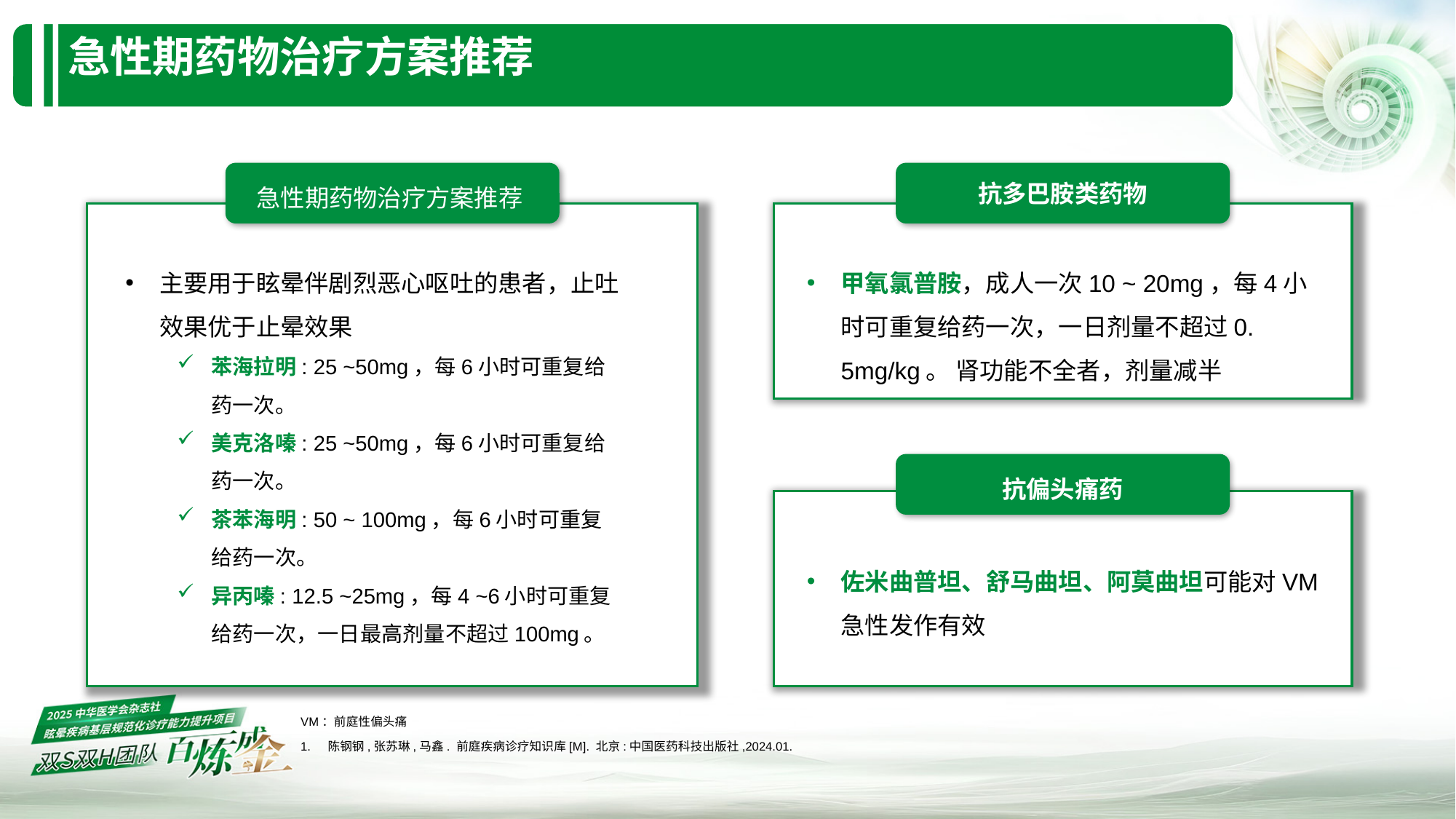

# 急性期药物治疗方案推荐

急性期药物治疗方案推荐
抗多巴胺类药物

主要用于眩晕伴剧烈恶心呕吐的患者，止吐效果优于止晕效果
苯海拉明: 25 ~50mg，每6小时可重复给药一次。
美克洛嗪: 25 ~50mg，每6小时可重复给药一次。
茶苯海明: 50 ~ 100mg，每6小时可重复给药一次。
异丙嗪: 12.5 ~25mg，每4 ~6小时可重复给药一次，一日最高剂量不超过100mg。
甲氧氯普胺，成人一次10 ~ 20mg，每4小时可重复给药一次，一日剂量不超过0. 5mg/kg。 肾功能不全者，剂量减半
抗偏头痛药

佐米曲普坦、舒马曲坦、阿莫曲坦可能对VM急性发作有效
VM：前庭性偏头痛
陈钢钢,张苏琳,马鑫. 前庭疾病诊疗知识库[M]. 北京:中国医药科技出版社,2024.01.